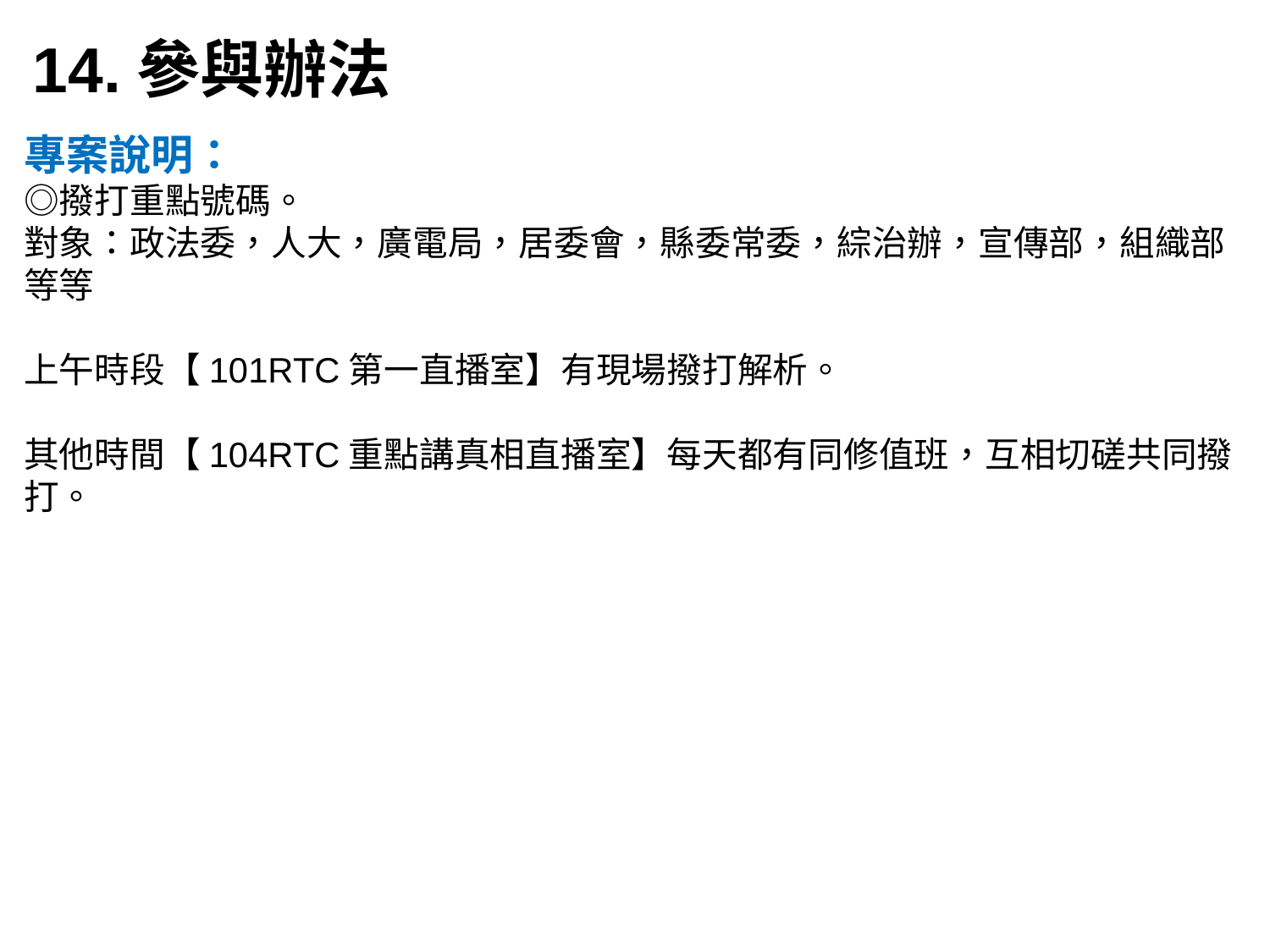

14.參與辦法
專案說明：
◎撥打重點號碼。
對象：政法委，人大，廣電局，居委會，縣委常委，綜治辦，宣傳部，組織部等等
上午時段【101RTC第一直播室】有現場撥打解析。

其他時間【104RTC重點講真相直播室】每天都有同修值班，互相切磋共同撥打。